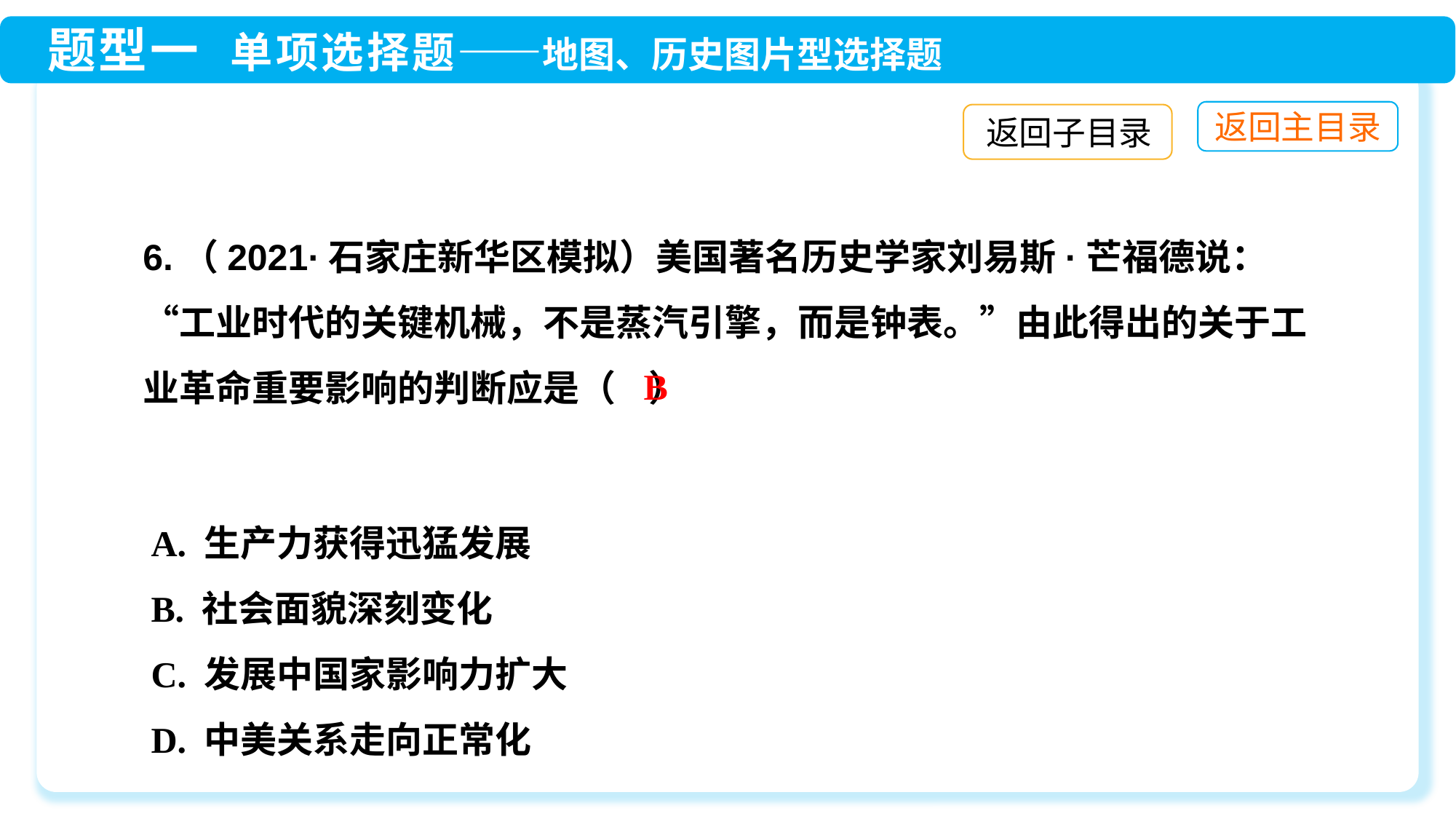

返回子目录
6.（2021·石家庄新华区模拟）美国著名历史学家刘易斯·芒福德说：“工业时代的关键机械，不是蒸汽引擎，而是钟表。”由此得出的关于工业革命重要影响的判断应是（    ）
B
A. 生产力获得迅猛发展
B. 社会面貌深刻变化
C. 发展中国家影响力扩大
D. 中美关系走向正常化